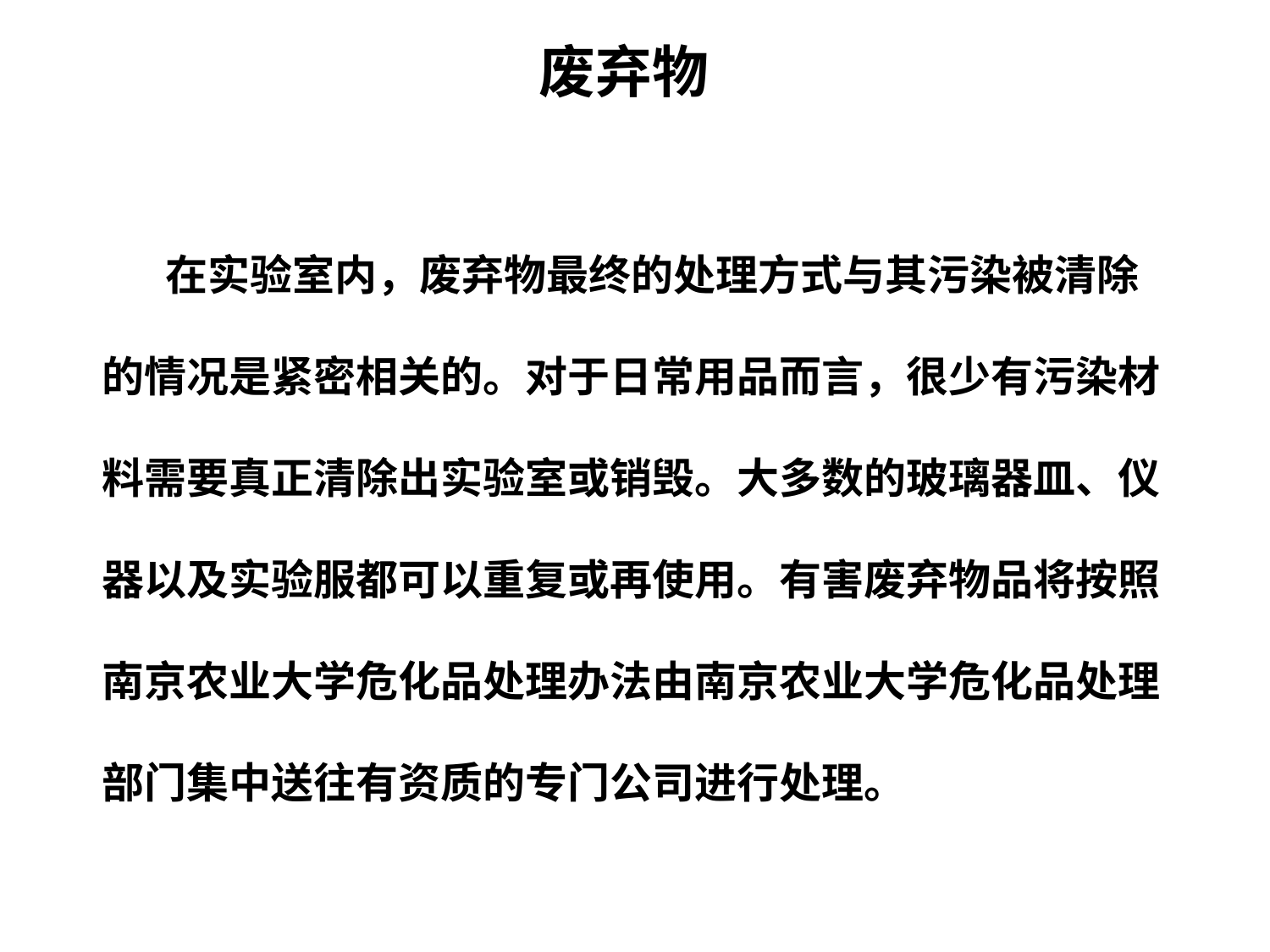

废弃物
在实验室内，废弃物最终的处理方式与其污染被清除的情况是紧密相关的。对于日常用品而言，很少有污染材料需要真正清除出实验室或销毁。大多数的玻璃器皿、仪器以及实验服都可以重复或再使用。有害废弃物品将按照南京农业大学危化品处理办法由南京农业大学危化品处理部门集中送往有资质的专门公司进行处理。